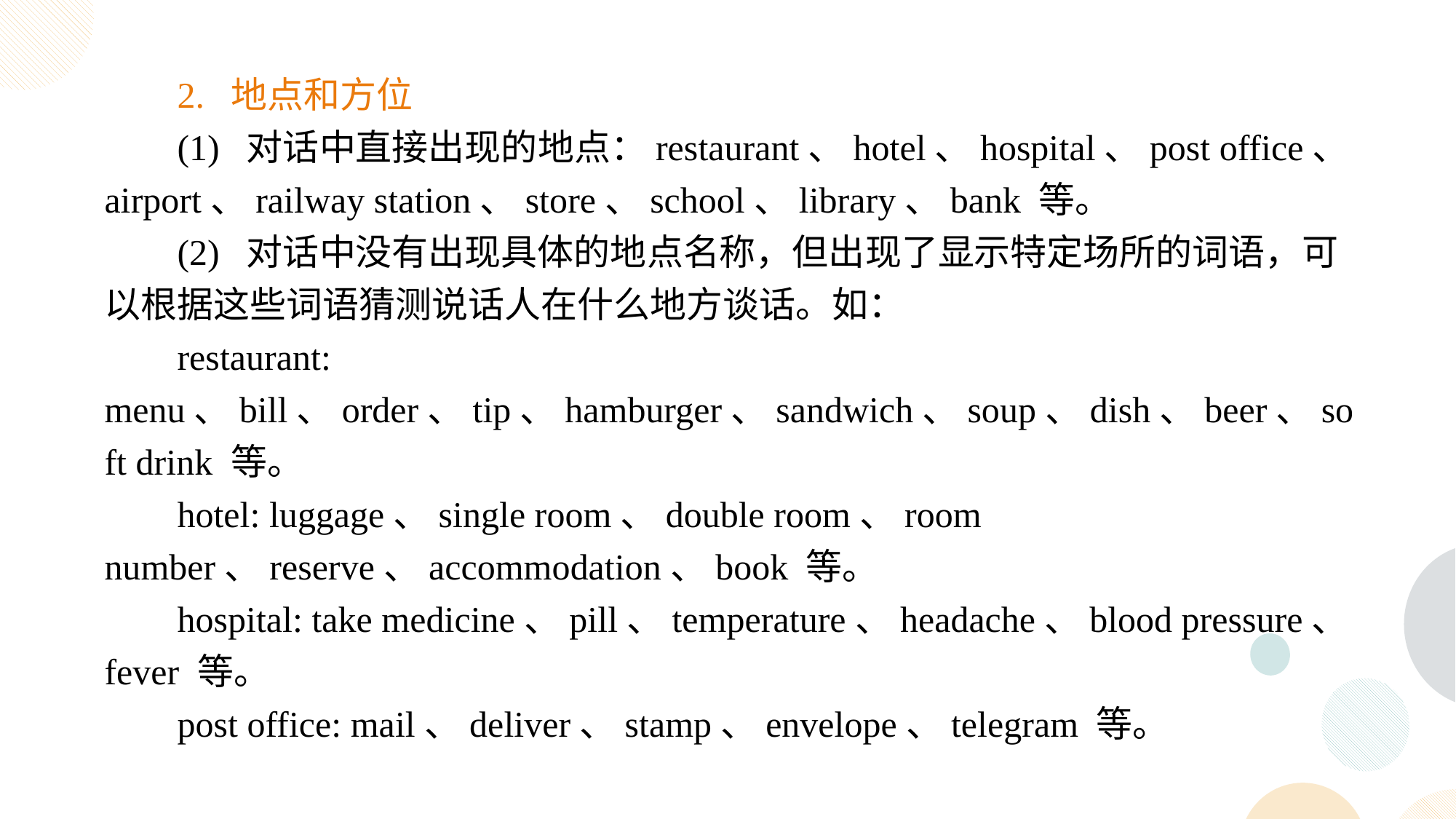

2.  地点和方位
(1)  对话中直接出现的地点：restaurant、hotel、hospital、post office、airport、railway station、store、school、library、bank 等。
(2)  对话中没有出现具体的地点名称，但出现了显示特定场所的词语，可以根据这些词语猜测说话人在什么地方谈话。如：
restaurant: menu、bill、order、tip、hamburger、sandwich、soup、dish、beer、soft drink 等。
hotel: luggage、single room、double room、room number、reserve、accommodation、book 等。
hospital: take medicine、pill、temperature、headache、blood pressure、fever 等。
post office: mail、deliver、stamp、envelope、telegram 等。